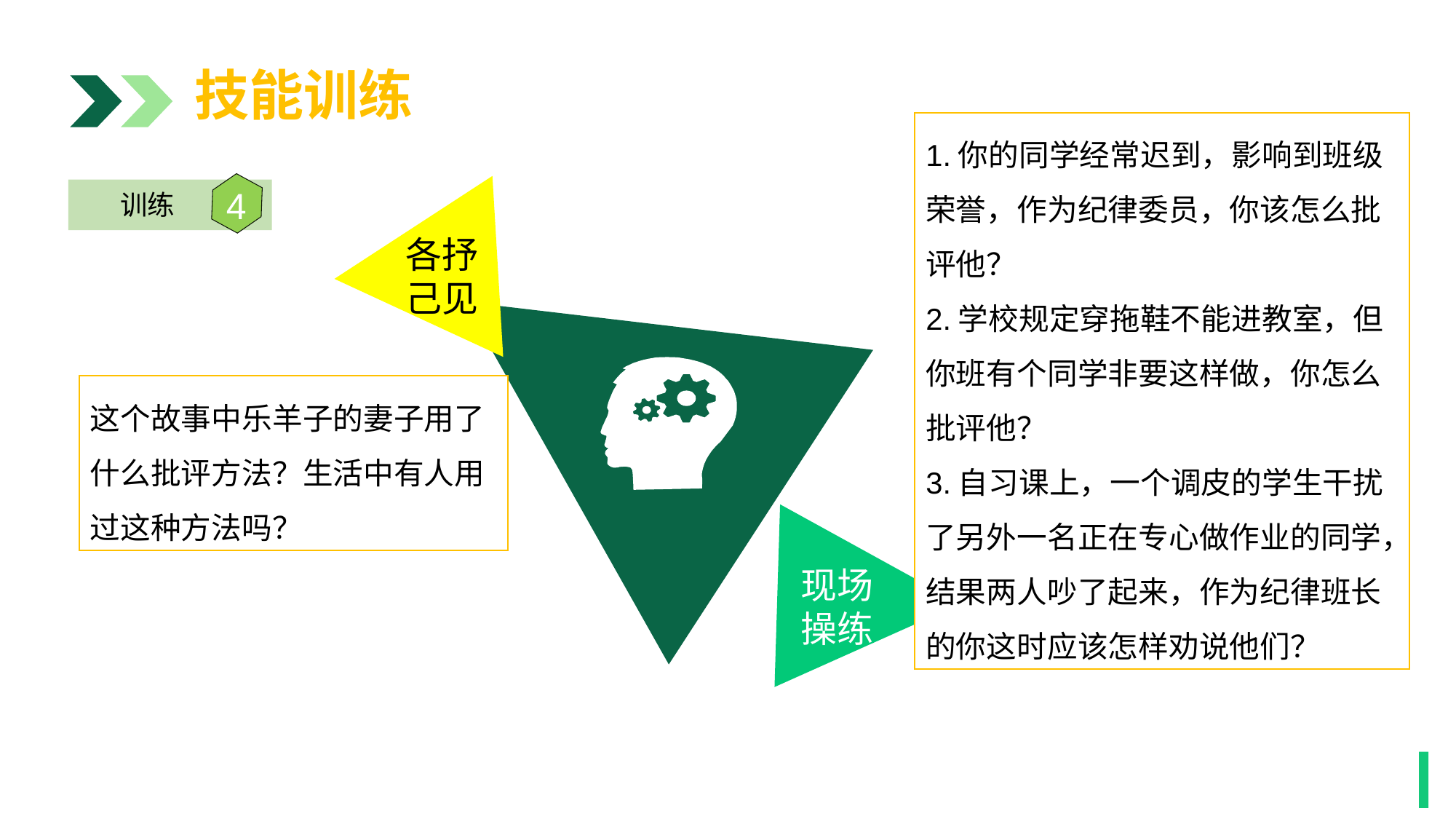

技能训练

1.你的同学经常迟到，影响到班级荣誉，作为纪律委员，你该怎么批评他？
2.学校规定穿拖鞋不能进教室，但你班有个同学非要这样做，你怎么批评他？
3.自习课上，一个调皮的学生干扰了另外一名正在专心做作业的同学，结果两人吵了起来，作为纪律班长的你这时应该怎样劝说他们？

各抒
己见
4

训练

这个故事中乐羊子的妻子用了什么批评方法？生活中有人用过这种方法吗？

现场
操练
10